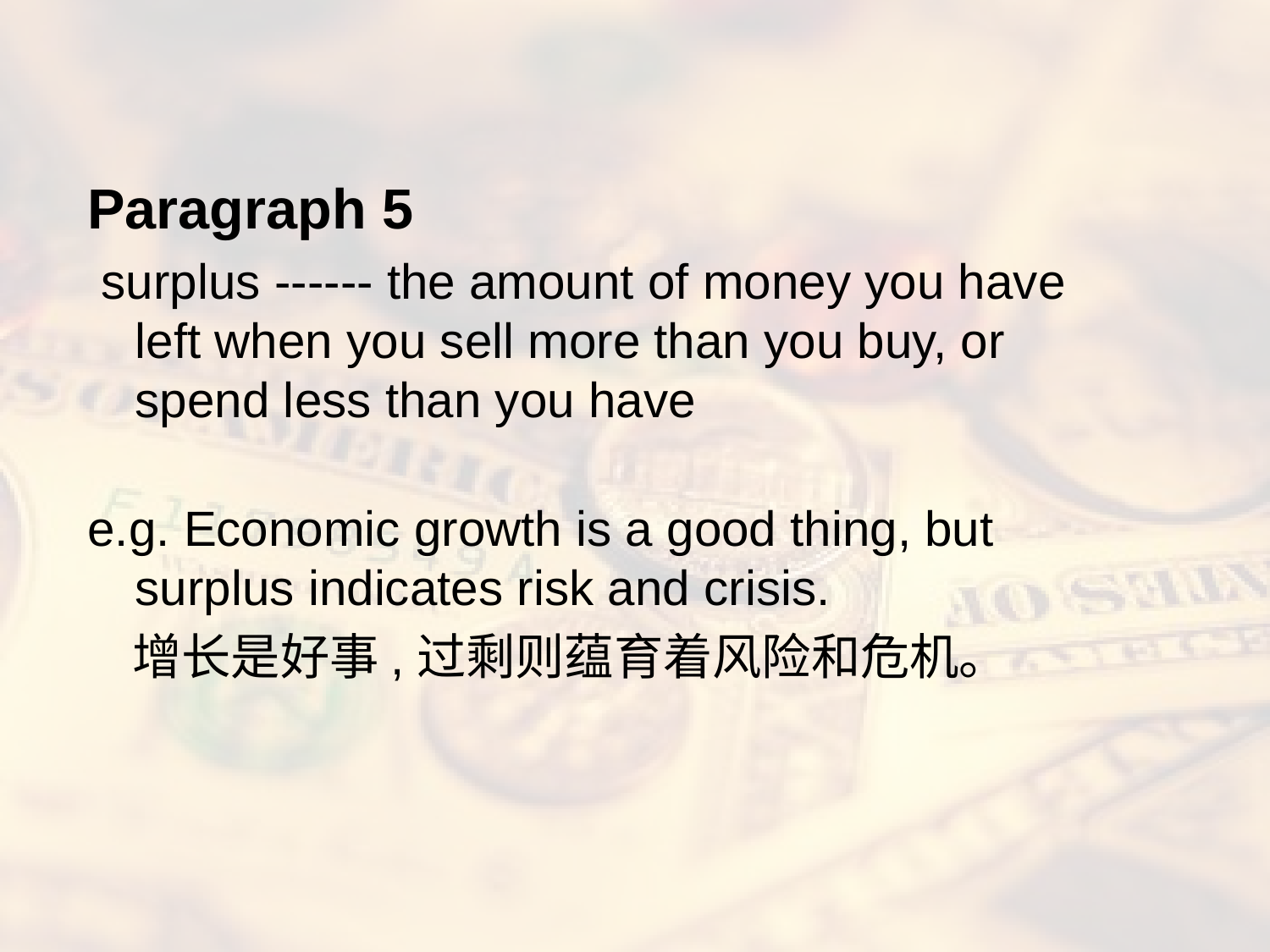

#
Paragraph 5
 surplus ------ the amount of money you have left when you sell more than you buy, or spend less than you have
e.g. Economic growth is a good thing, but surplus indicates risk and crisis.
   增长是好事,过剩则蕴育着风险和危机。